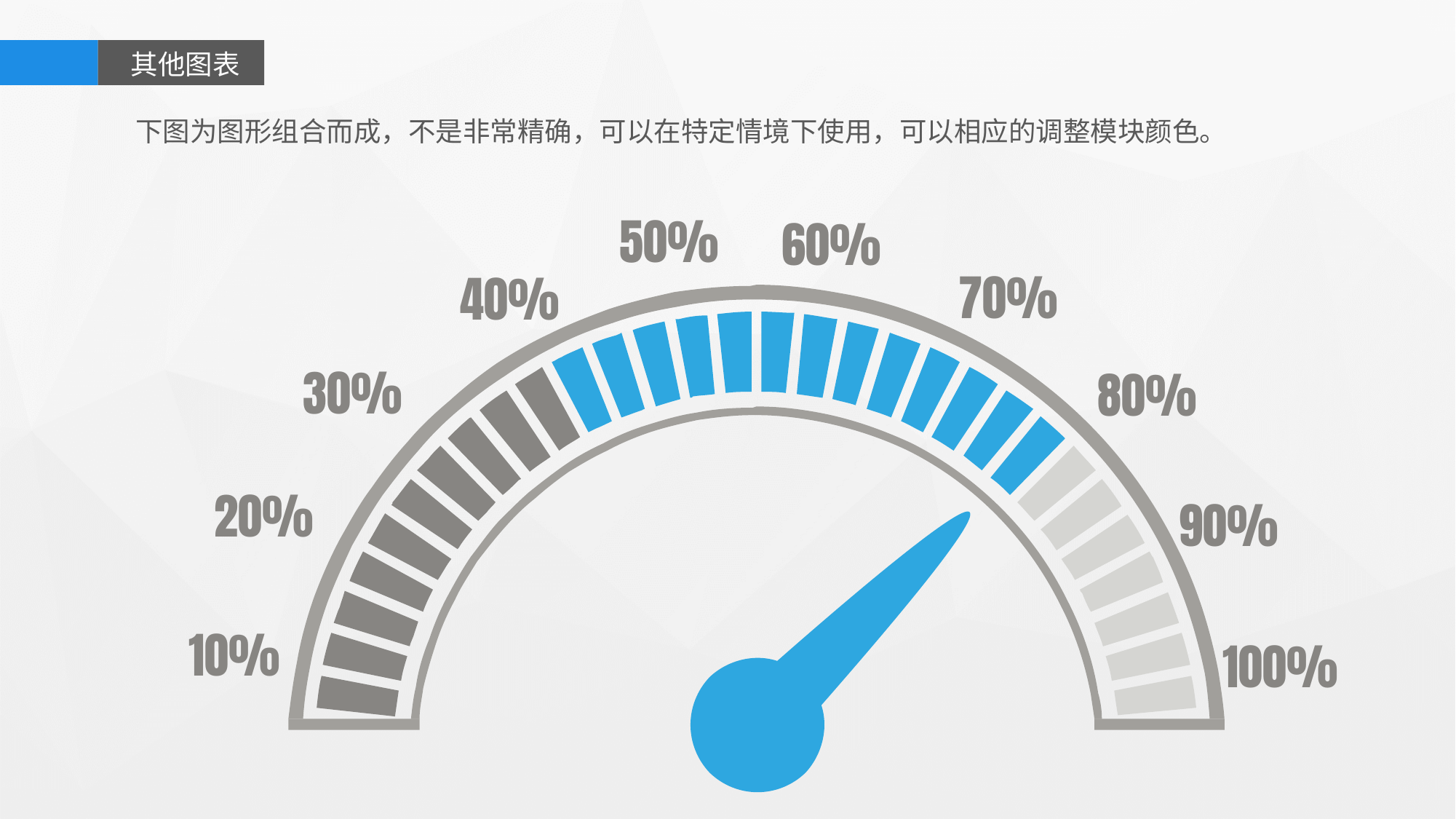

其他图表
下图为图形组合而成，不是非常精确，可以在特定情境下使用，可以相应的调整模块颜色。
50%
60%
70%
40%

30%
80%

20%
90%

10%

100%